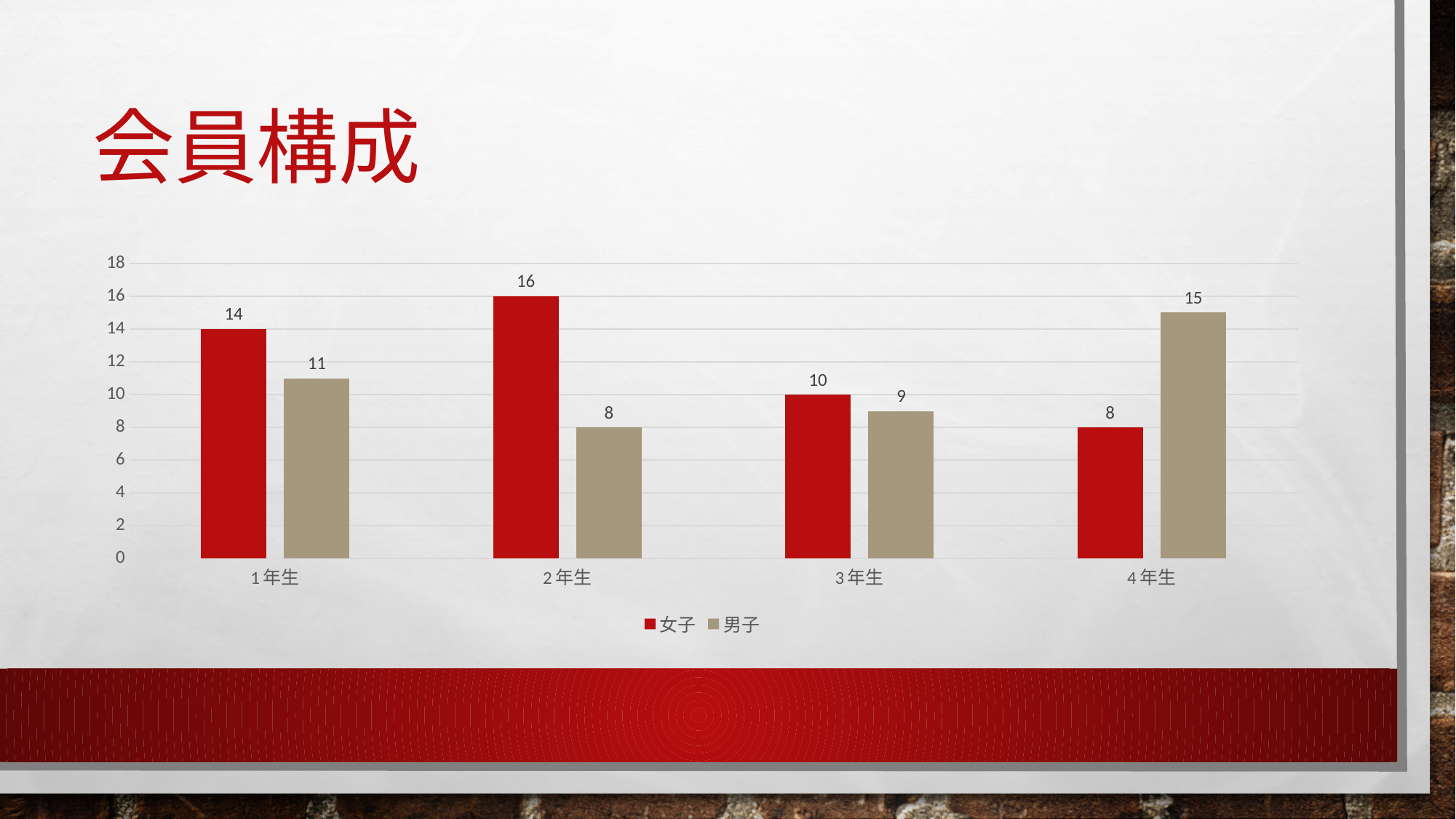

# 会員構成

### Chart

| Category | 女子 | 男子 |
|---|---|---|
| 1年生 | 14.0 | 11.0 |
| 2年生 | 16.0 | 8.0 |
| 3年生 | 10.0 | 9.0 |
| 4年生 | 8.0 | 15.0 |